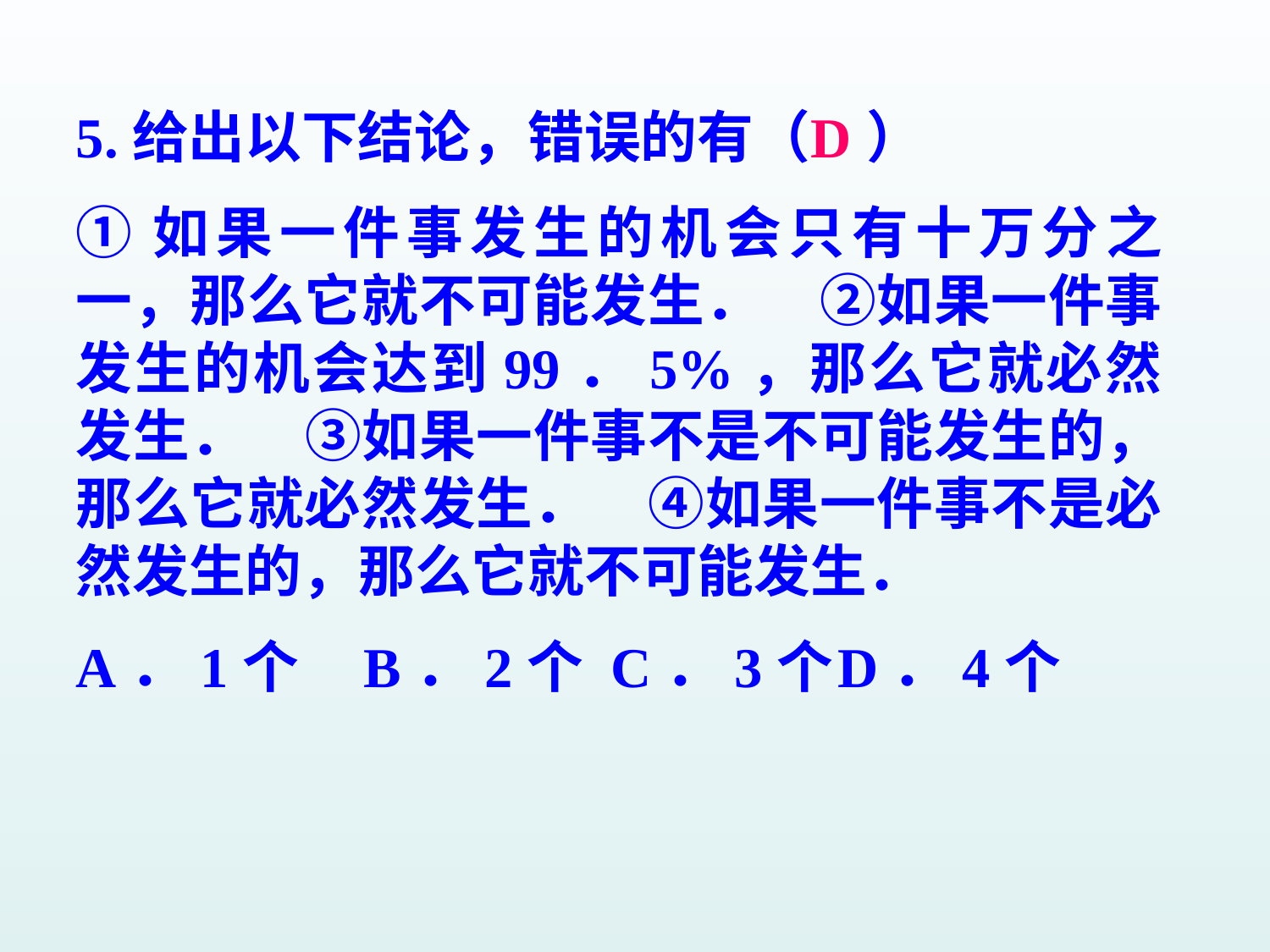

5.给出以下结论，错误的有（　）
①如果一件事发生的机会只有十万分之一，那么它就不可能发生．　②如果一件事发生的机会达到99．5%，那么它就必然发生．　③如果一件事不是不可能发生的，那么它就必然发生．　④如果一件事不是必然发生的，那么它就不可能发生．
A．1个    B．2个	 C．3个	D．4个

D